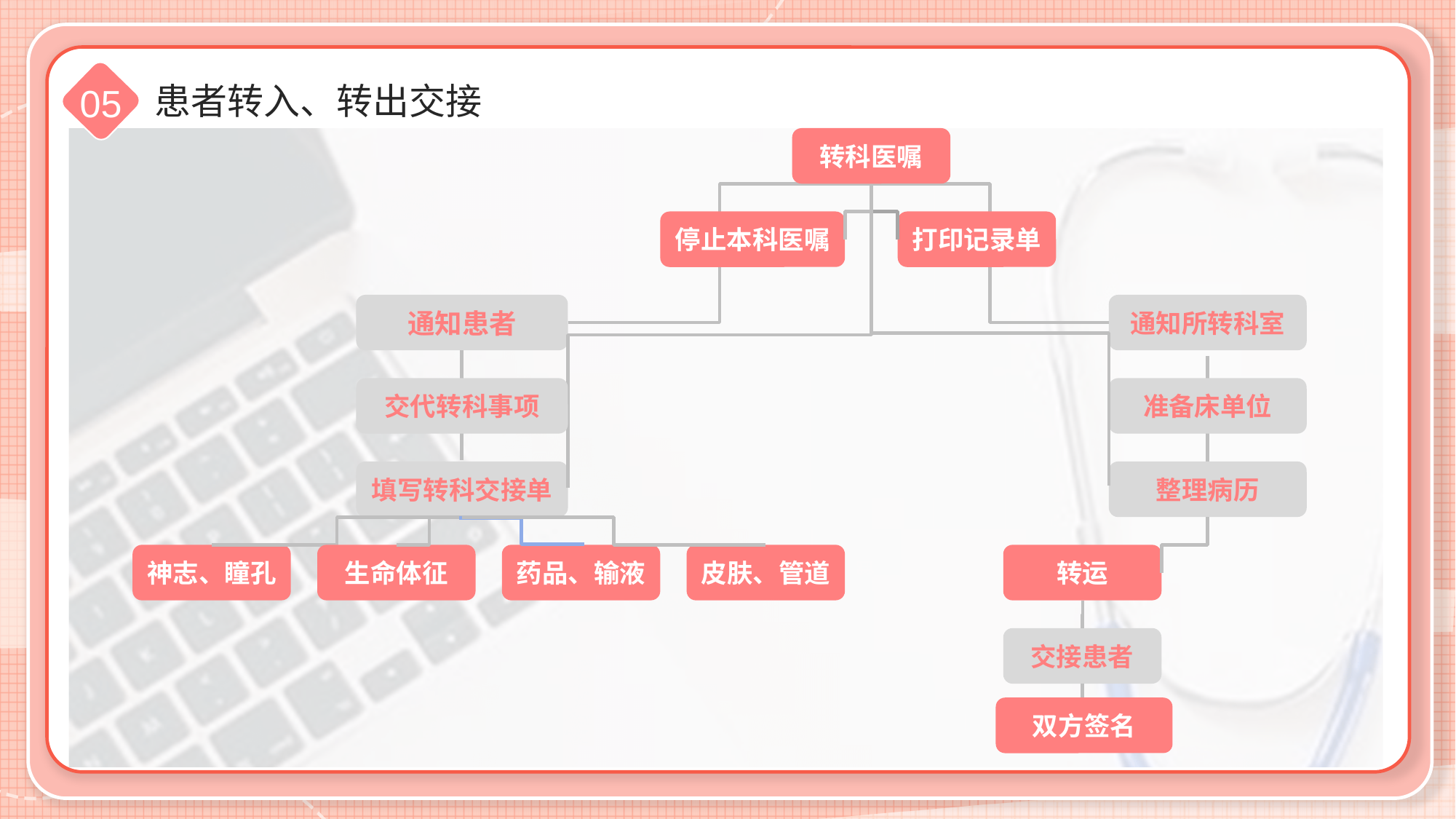

患者转入、转出交接
05

转科医嘱
停止本科医嘱
打印记录单
通知患者
通知所转科室
交代转科事项
准备床单位
填写转科交接单
整理病历
神志、瞳孔
生命体征
药品、输液
皮肤、管道
转运
交接患者
双方签名